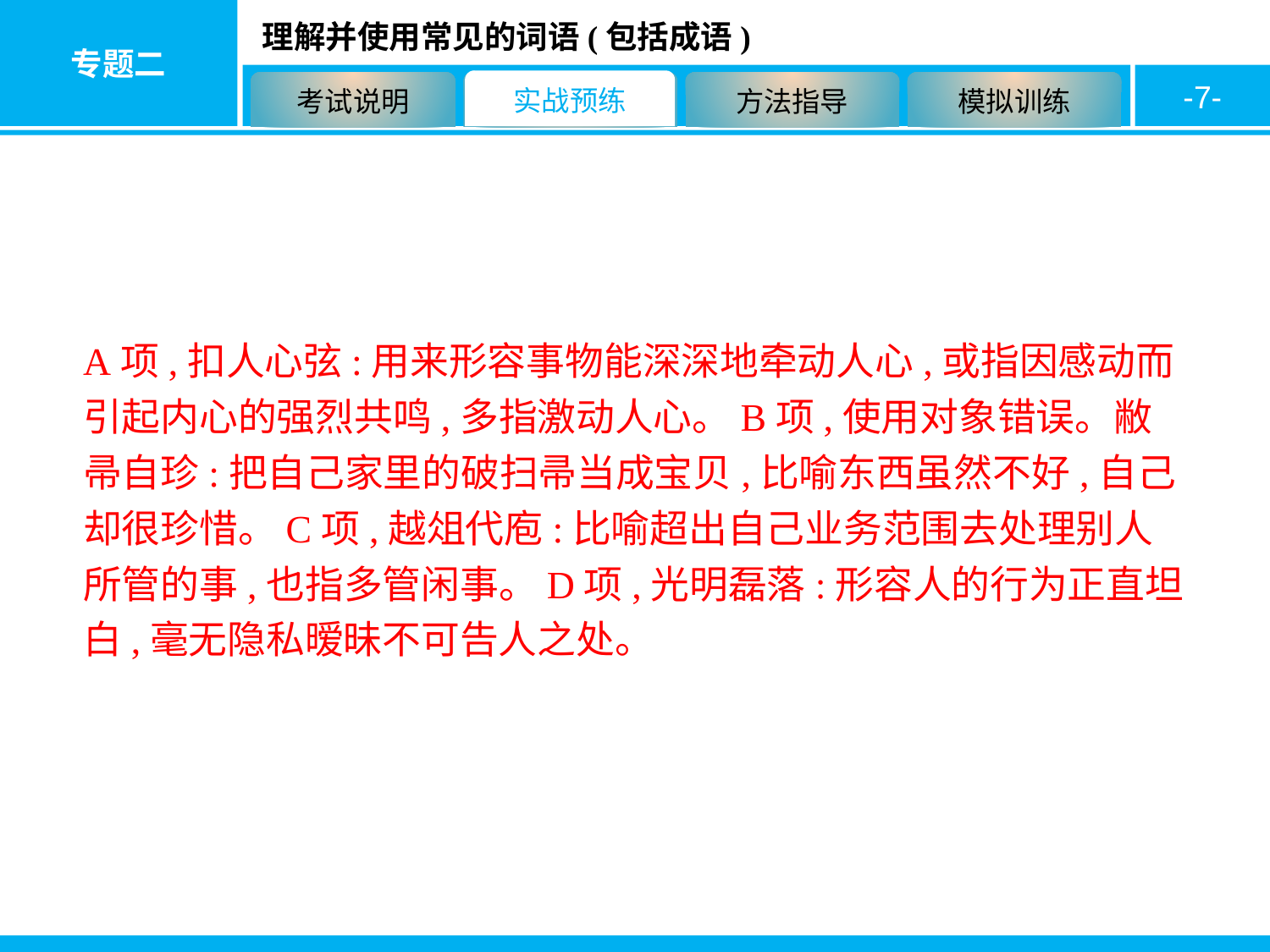

-7-
A项,扣人心弦:用来形容事物能深深地牵动人心,或指因感动而引起内心的强烈共鸣,多指激动人心。B项,使用对象错误。敝帚自珍:把自己家里的破扫帚当成宝贝,比喻东西虽然不好,自己却很珍惜。C项,越俎代庖:比喻超出自己业务范围去处理别人所管的事,也指多管闲事。D项,光明磊落:形容人的行为正直坦白,毫无隐私暧昧不可告人之处。